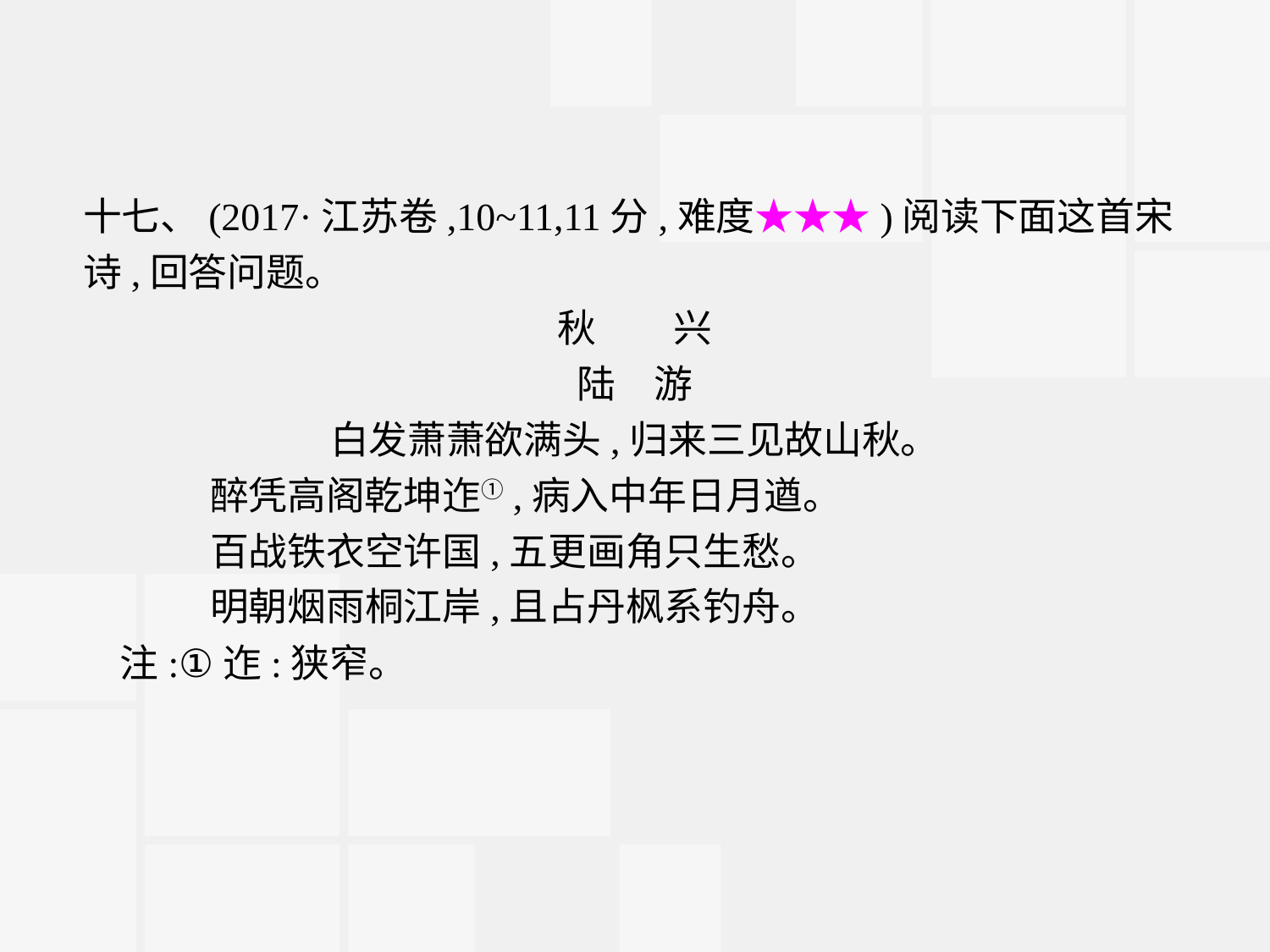

十七、(2017·江苏卷,10~11,11分,难度★★★)阅读下面这首宋诗,回答问题。
秋　　兴
陆　游
白发萧萧欲满头,归来三见故山秋。
	醉凭高阁乾坤迮①,病入中年日月遒。
	百战铁衣空许国,五更画角只生愁。
	明朝烟雨桐江岸,且占丹枫系钓舟。
注:①迮:狭窄。